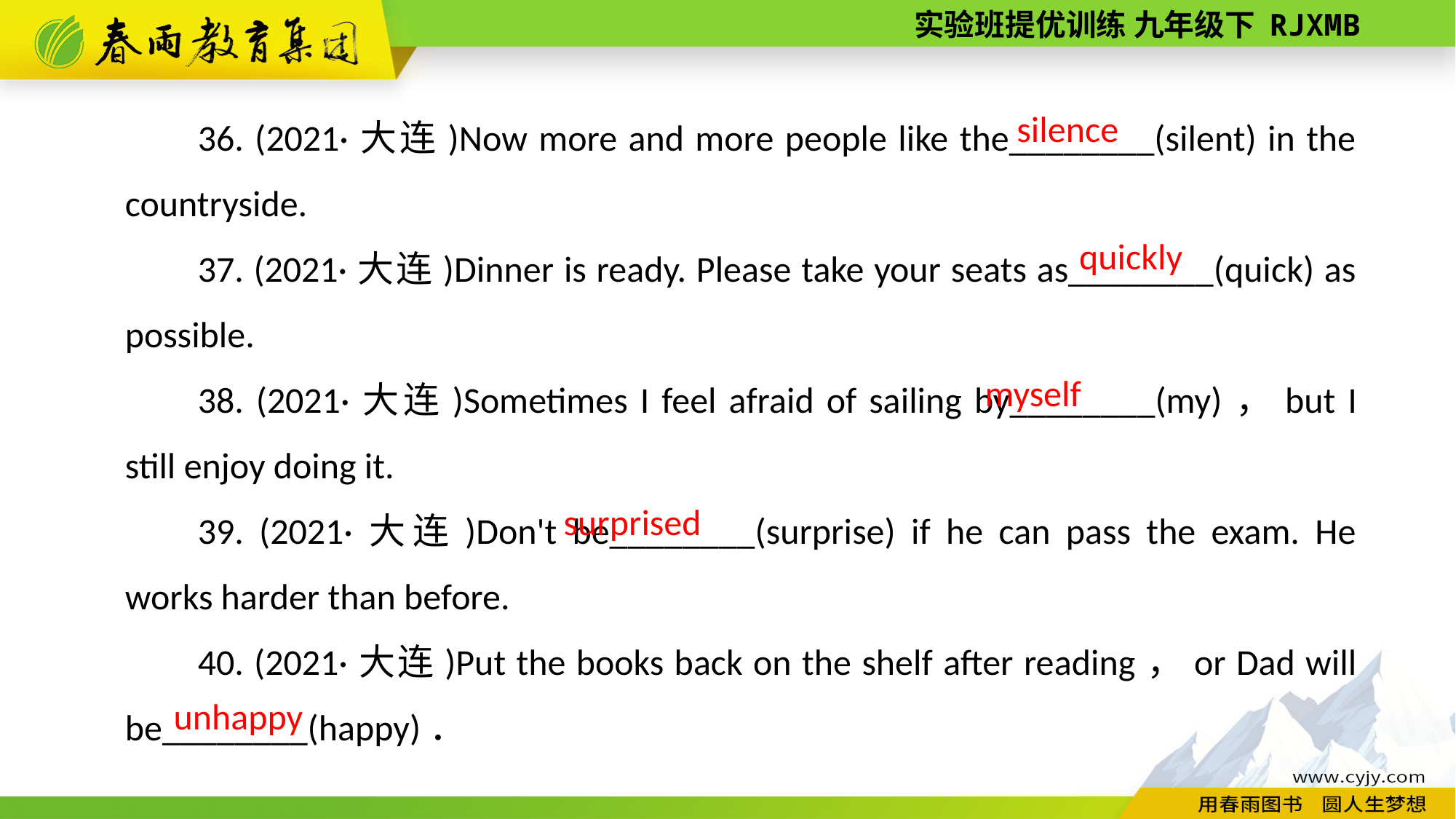

36. (2021·大连)Now more and more people like the________(silent) in the countryside.
37. (2021·大连)Dinner is ready. Please take your seats as________(quick) as possible.
38. (2021·大连)Sometimes I feel afraid of sailing by________(my)，but I still enjoy doing it.
39. (2021·大连)Don't be________(surprise) if he can pass the exam. He works harder than before.
40. (2021·大连)Put the books back on the shelf after reading，or Dad will be________(happy)．
silence
quickly
myself
surprised
unhappy